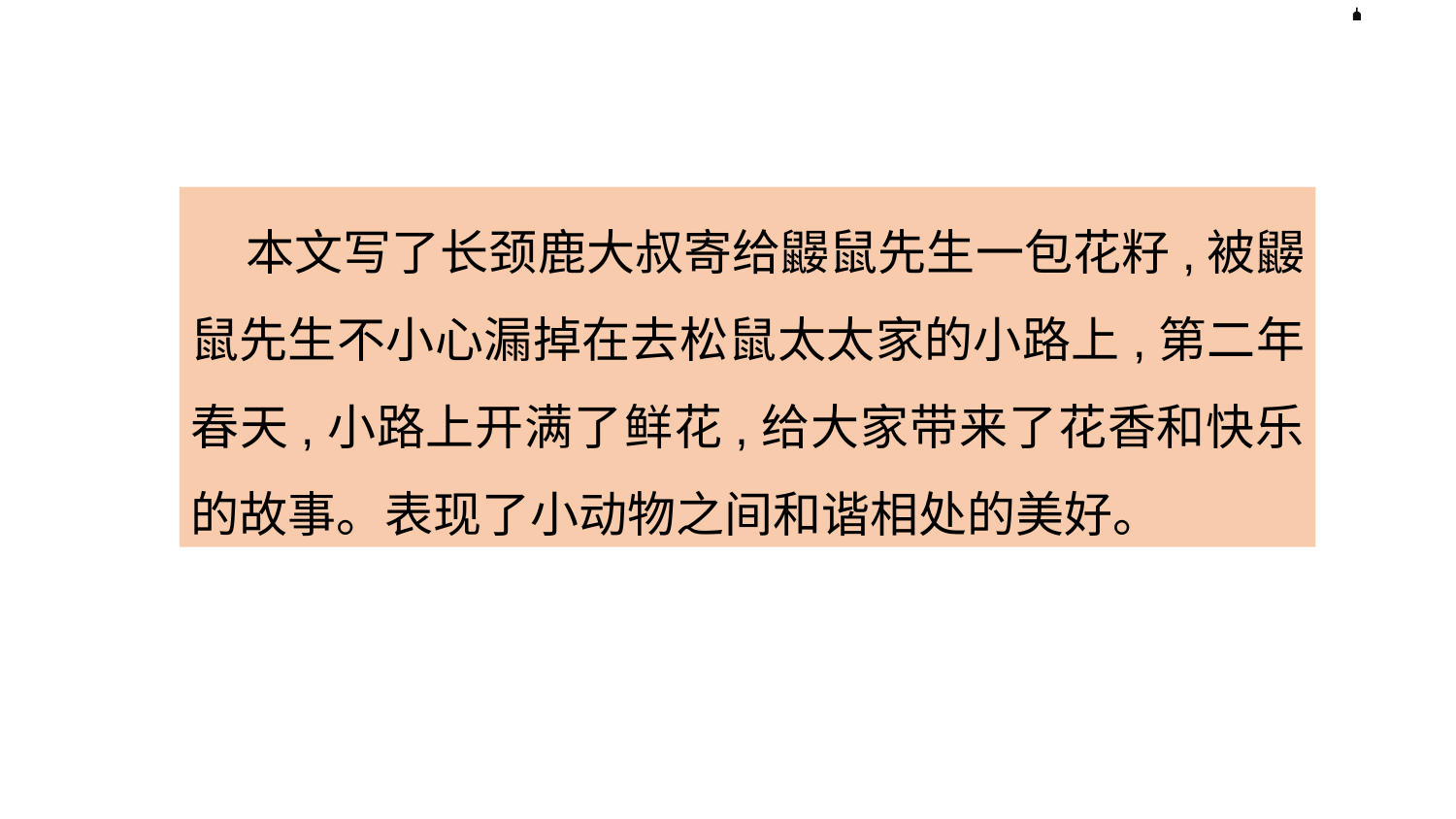

本文写了长颈鹿大叔寄给鼹鼠先生一包花籽,被鼹鼠先生不小心漏掉在去松鼠太太家的小路上,第二年春天,小路上开满了鲜花,给大家带来了花香和快乐的故事。表现了小动物之间和谐相处的美好。